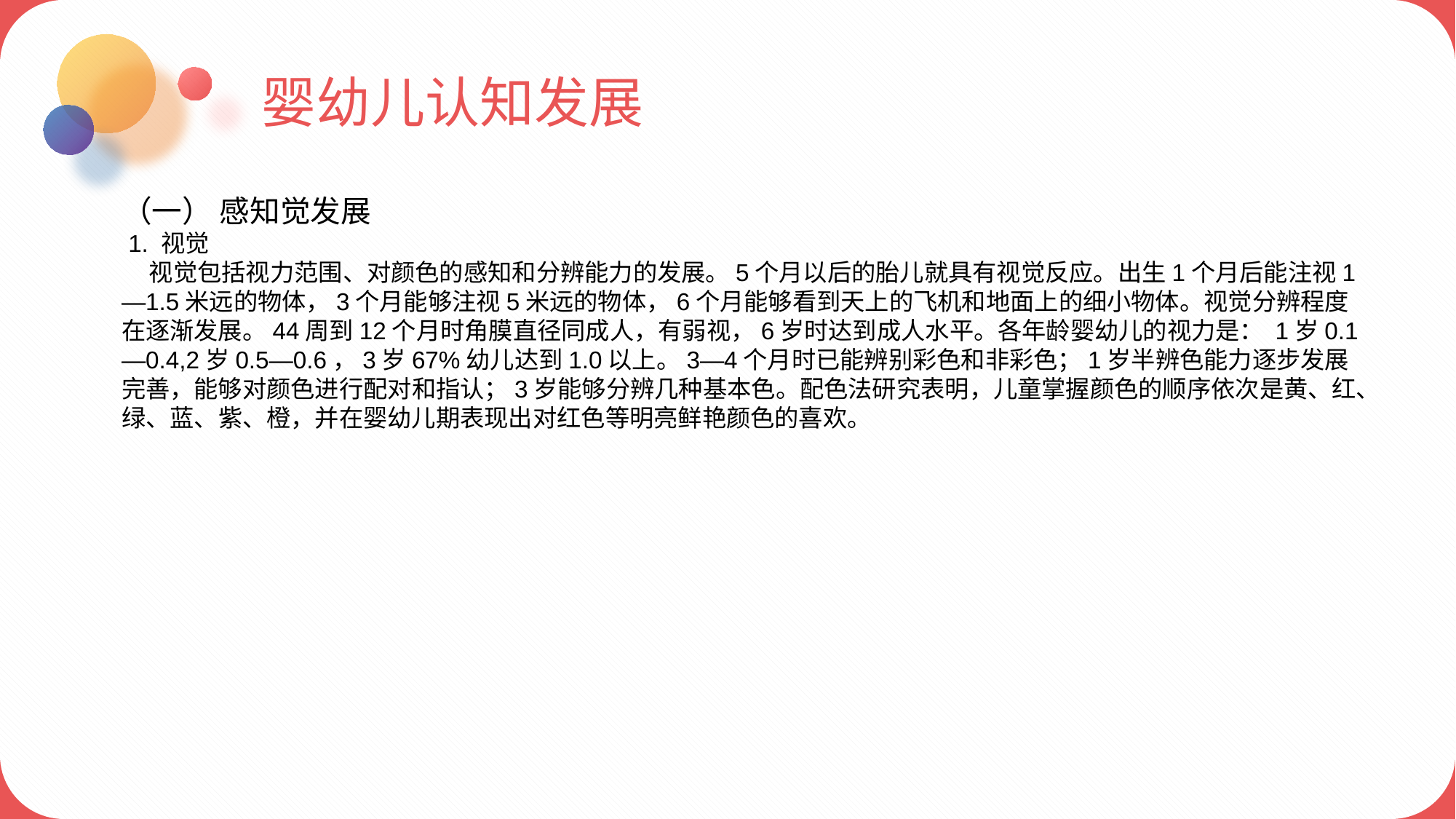

婴幼儿认知发展
（一） 感知觉发展
 1. 视觉
    视觉包括视力范围、对颜色的感知和分辨能力的发展。5个月以后的胎儿就具有视觉反应。出生1个月后能注视1—1.5米远的物体，3个月能够注视5米远的物体，6个月能够看到天上的飞机和地面上的细小物体。视觉分辨程度在逐渐发展。44周到12个月时角膜直径同成人，有弱视，6岁时达到成人水平。各年龄婴幼儿的视力是： 1岁0.1—0.4,2岁0.5—0.6，3岁67%幼儿达到1.0以上。3—4个月时已能辨别彩色和非彩色；1岁半辨色能力逐步发展完善，能够对颜色进行配对和指认；3岁能够分辨几种基本色。配色法研究表明，儿童掌握颜色的顺序依次是黄、红、绿、蓝、紫、橙，并在婴幼儿期表现出对红色等明亮鲜艳颜色的喜欢。